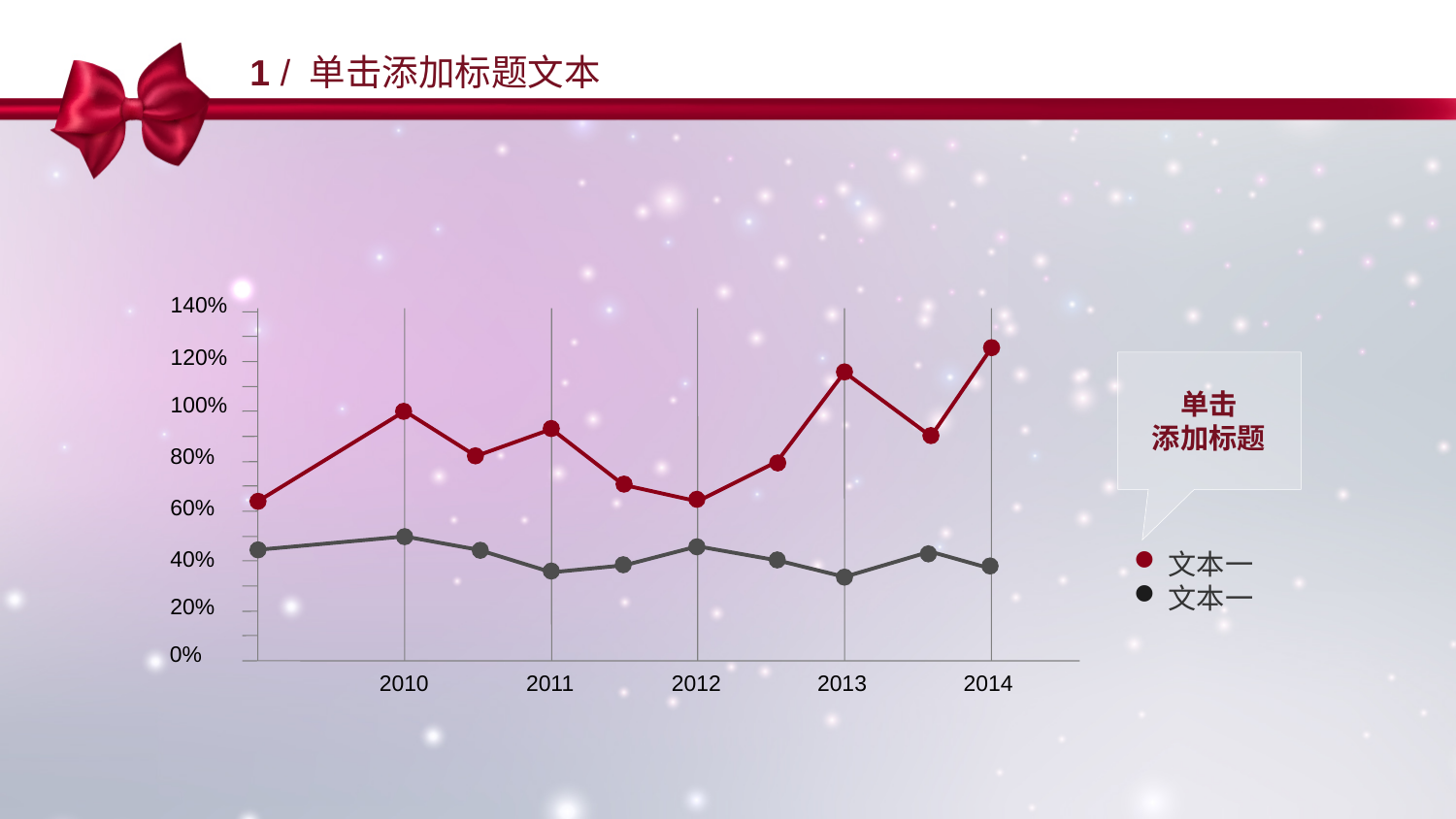

1 / 单击添加标题文本
140%

120%
100%
80%
60%
40%
20%
0%

单击
添加标题

文本一
文本一

2010
2011
2012
2013
2014